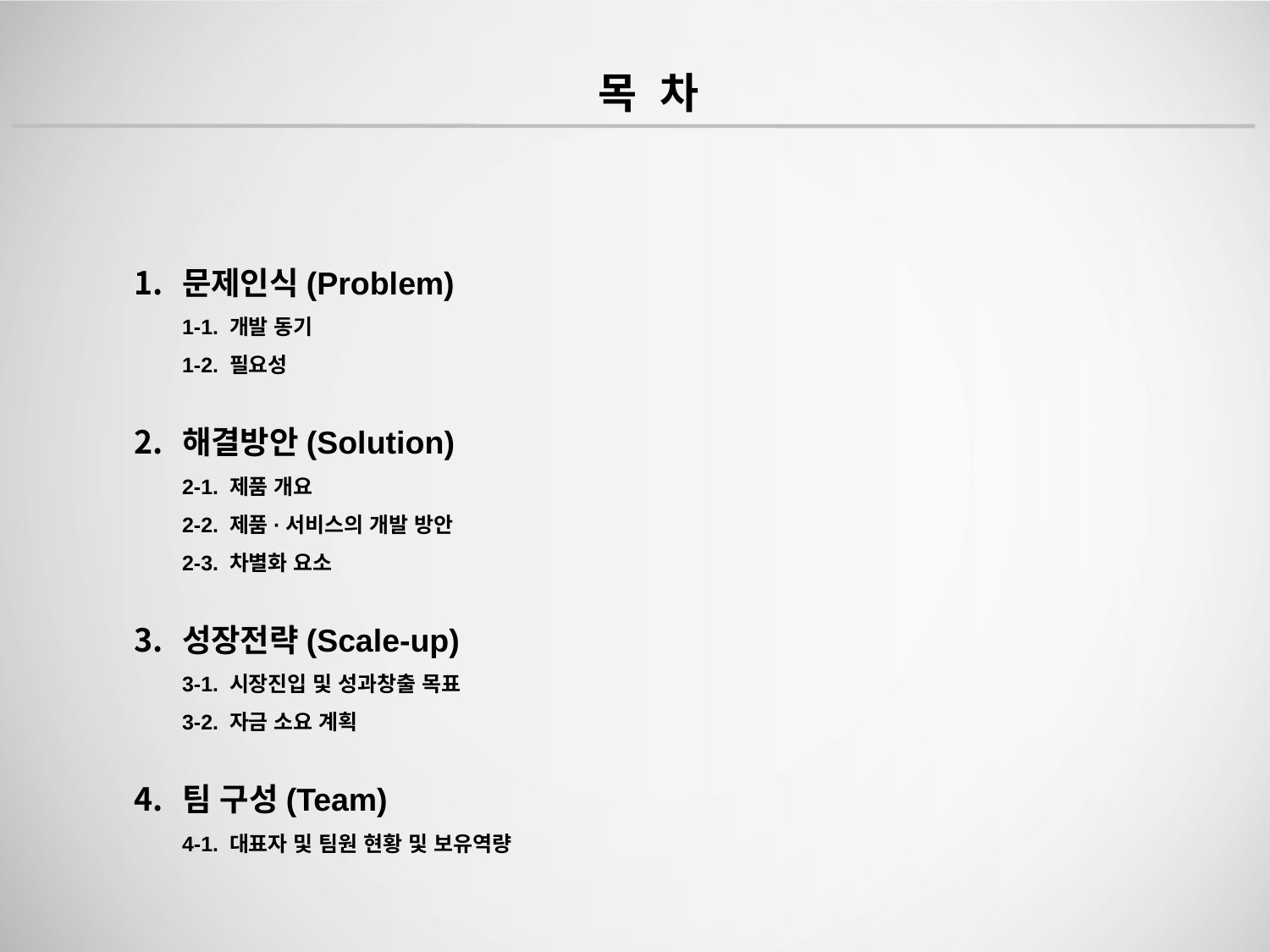

목  차
문제인식(Problem)
1-1. 개발 동기
1-2. 필요성
해결방안(Solution)
2-1. 제품 개요
2-2. 제품·서비스의 개발 방안
2-3. 차별화 요소
성장전략(Scale-up)
3-1. 시장진입 및 성과창출 목표
3-2. 자금 소요 계획
팀 구성(Team)
4-1. 대표자 및 팀원 현황 및 보유역량